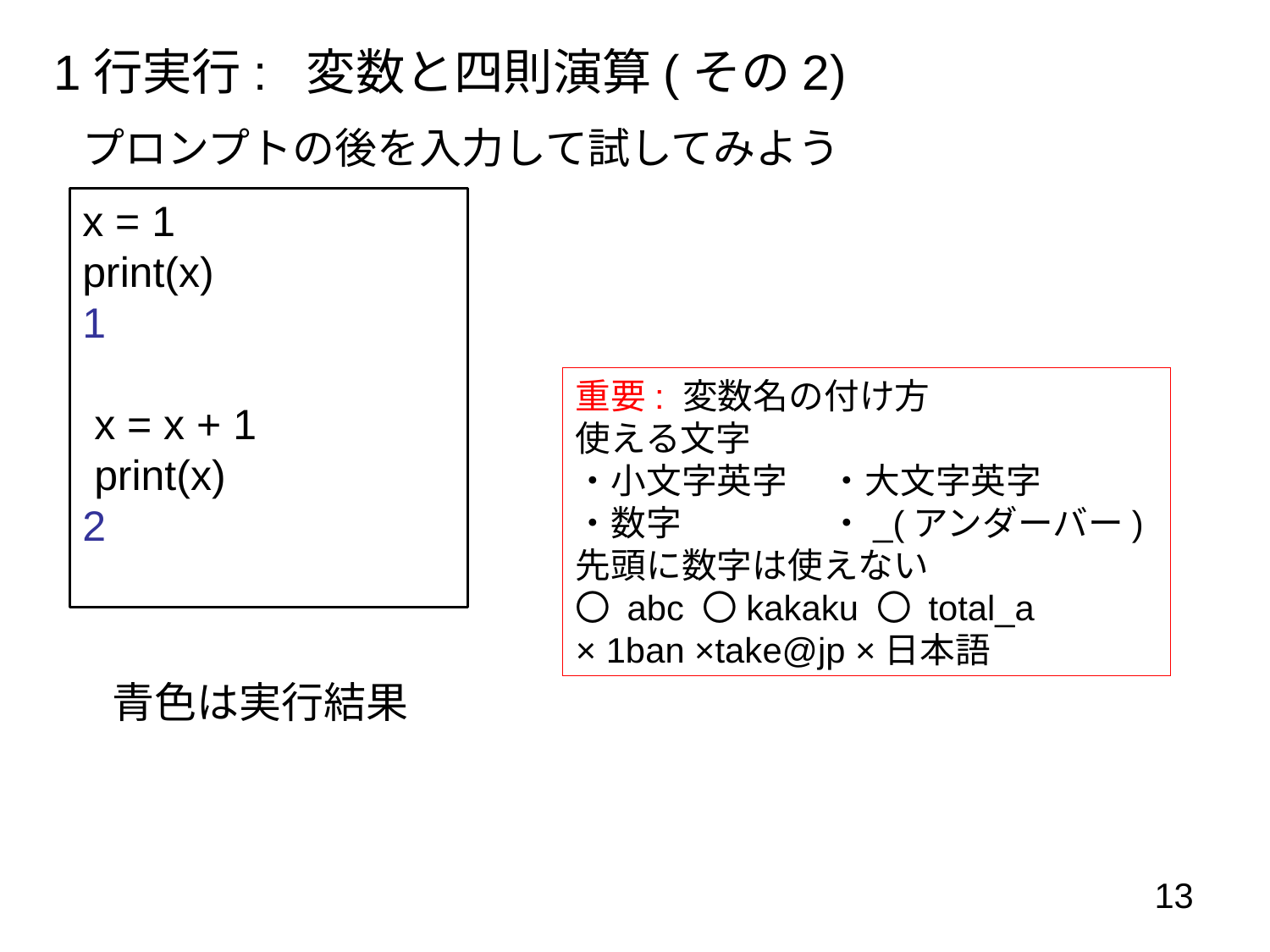

1行実行:  変数と四則演算(その2)
プロンプトの後を入力して試してみよう
x = 1
print(x)
1

 x = x + 1
 print(x)
2

重要: 変数名の付け方
使える文字
・小文字英字	・大文字英字
・数字		・_(アンダーバー)
先頭に数字は使えない
〇 abc	〇kakaku 〇 total_a
× 1ban ×take@jp ×日本語
青色は実行結果
13